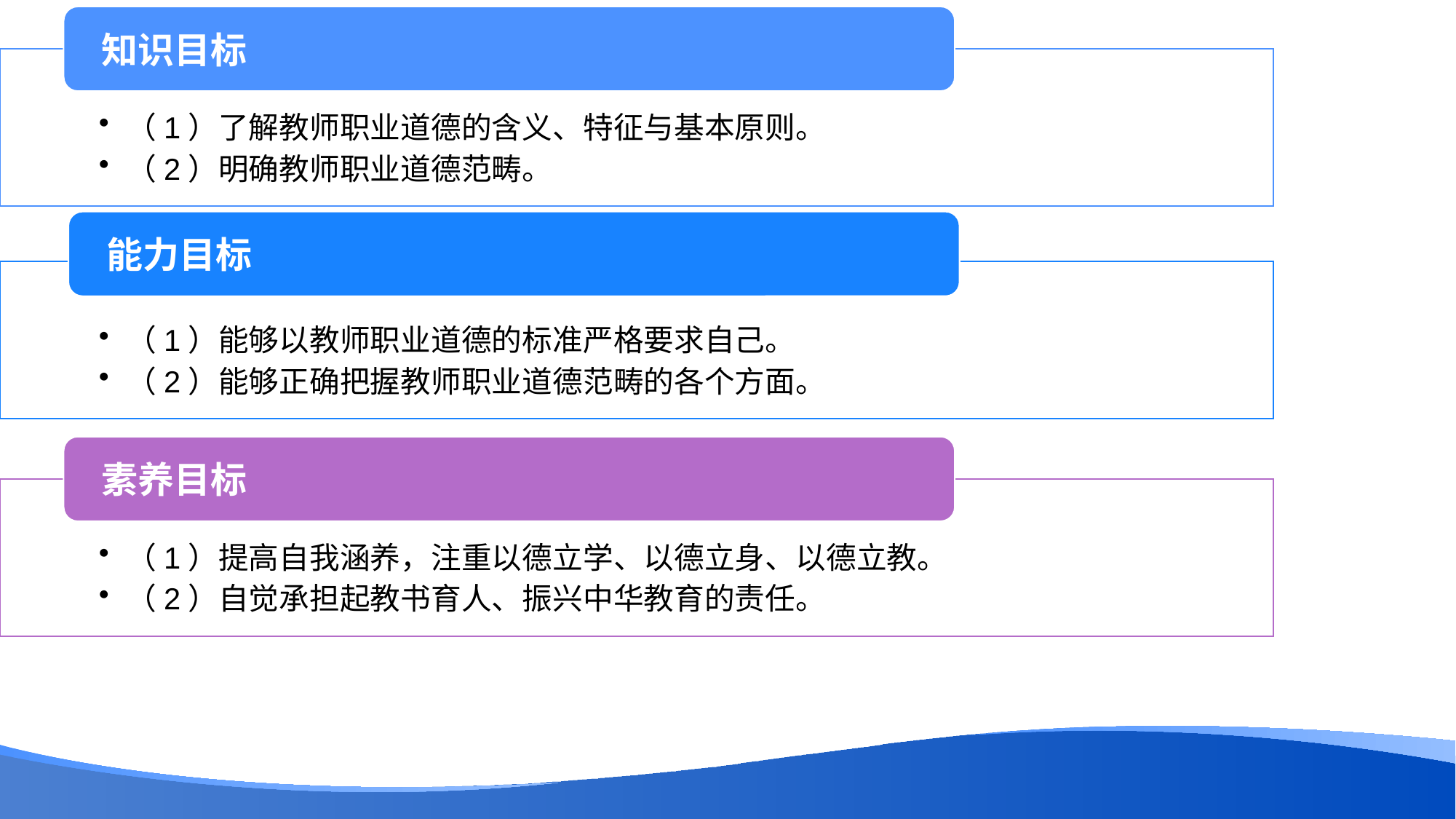

# 学习目标
（1）了解教师职业道德的含义、特征与基本原则。
（2）明确教师职业道德范畴。
知识目标
（1）能够以教师职业道德的标准严格要求自己。
（2）能够正确把握教师职业道德范畴的各个方面。
能力目标
（1）提高自我涵养，注重以德立学、以德立身、以德立教。
（2）自觉承担起教书育人、振兴中华教育的责任。
素养目标